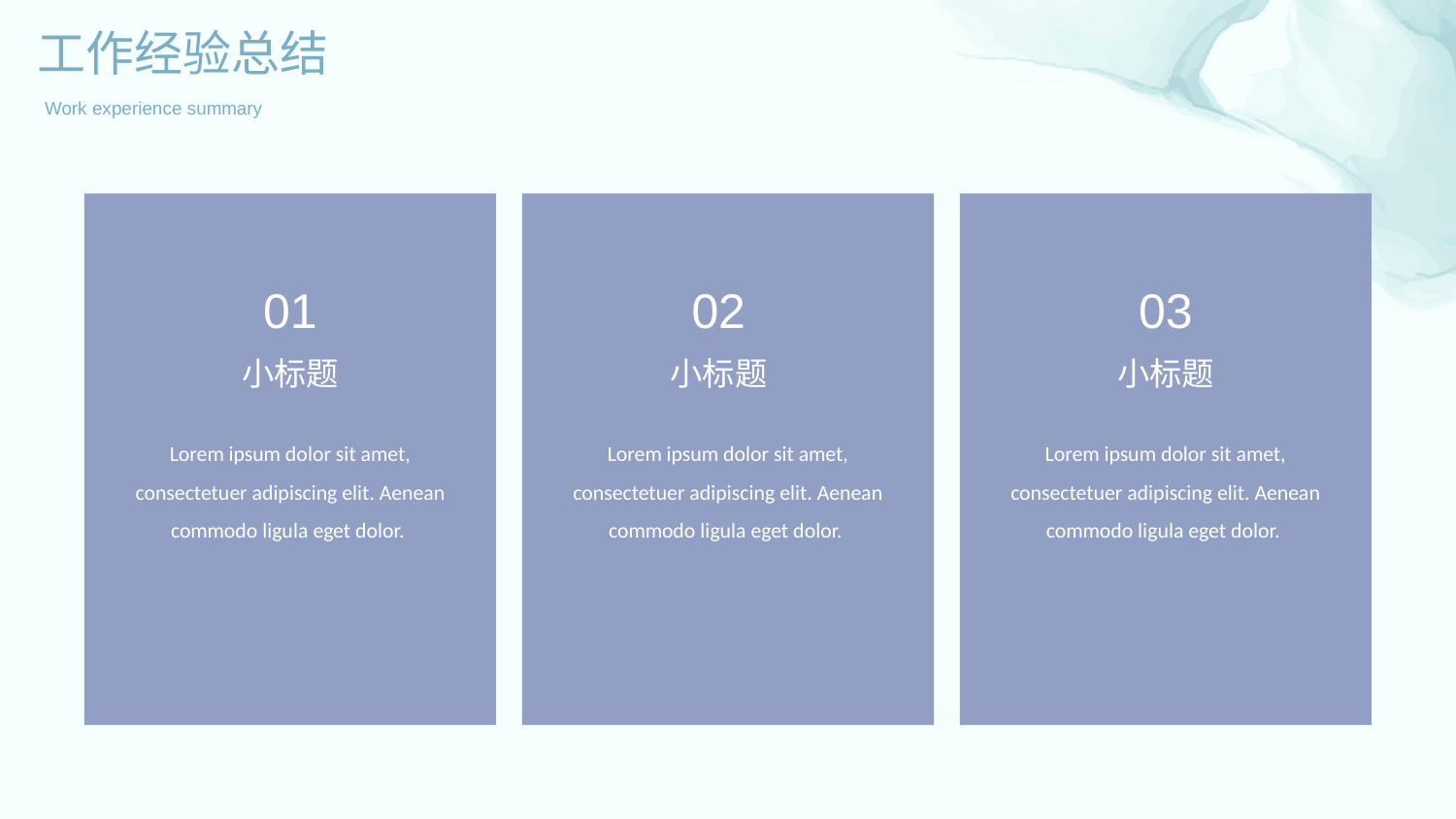

工作经验总结
Work experience summary

### Chart

| Category |
|---|
01
02
03
小标题
小标题
小标题
Lorem ipsum dolor sit amet, consectetuer adipiscing elit. Aenean commodo ligula eget dolor.
Lorem ipsum dolor sit amet, consectetuer adipiscing elit. Aenean commodo ligula eget dolor.
Lorem ipsum dolor sit amet, consectetuer adipiscing elit. Aenean commodo ligula eget dolor.